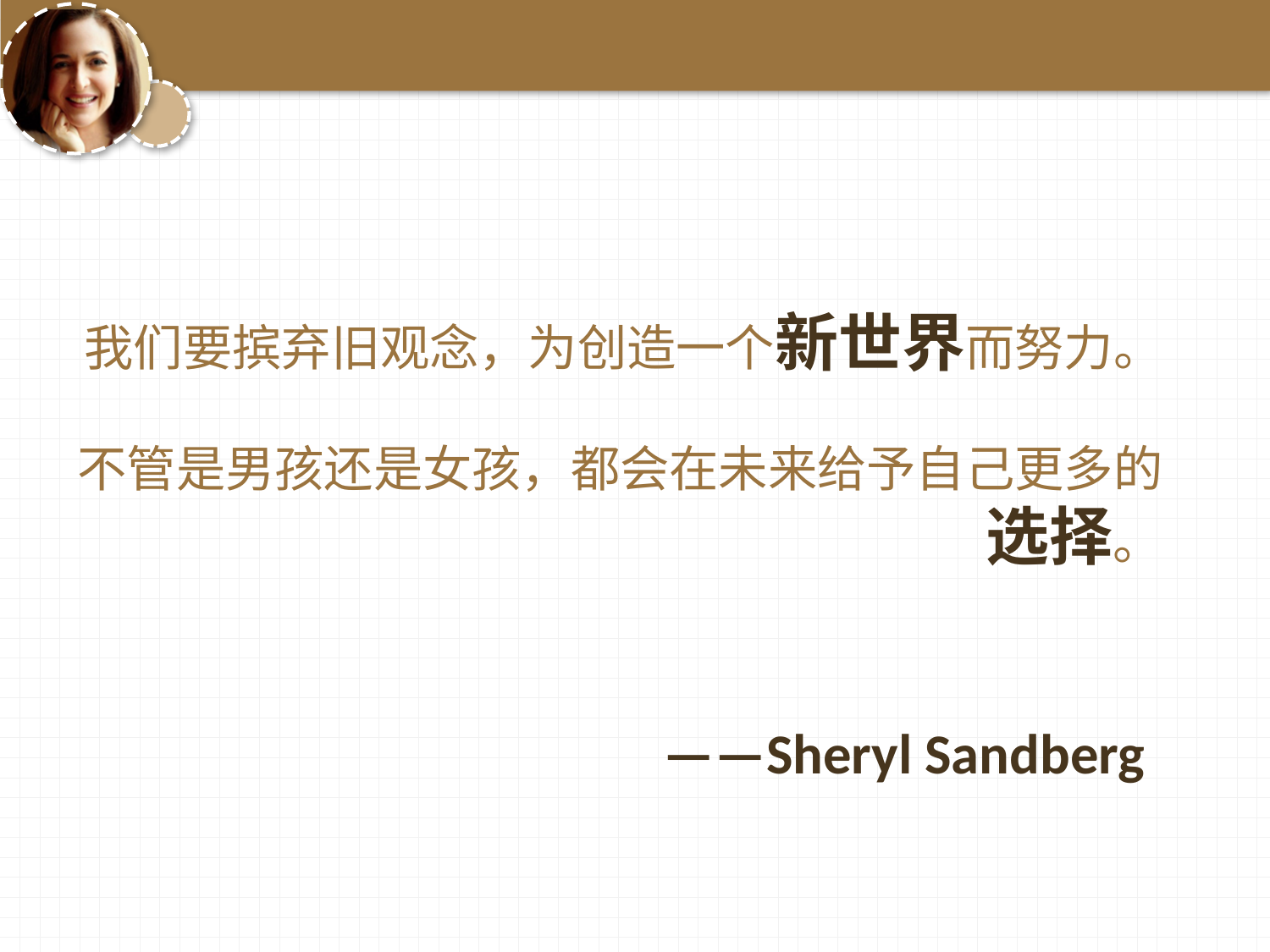

我们要摈弃旧观念，为创造一个新世界而努力。

不管是男孩还是女孩，都会在未来给予自己更多的选择。
——Sheryl Sandberg